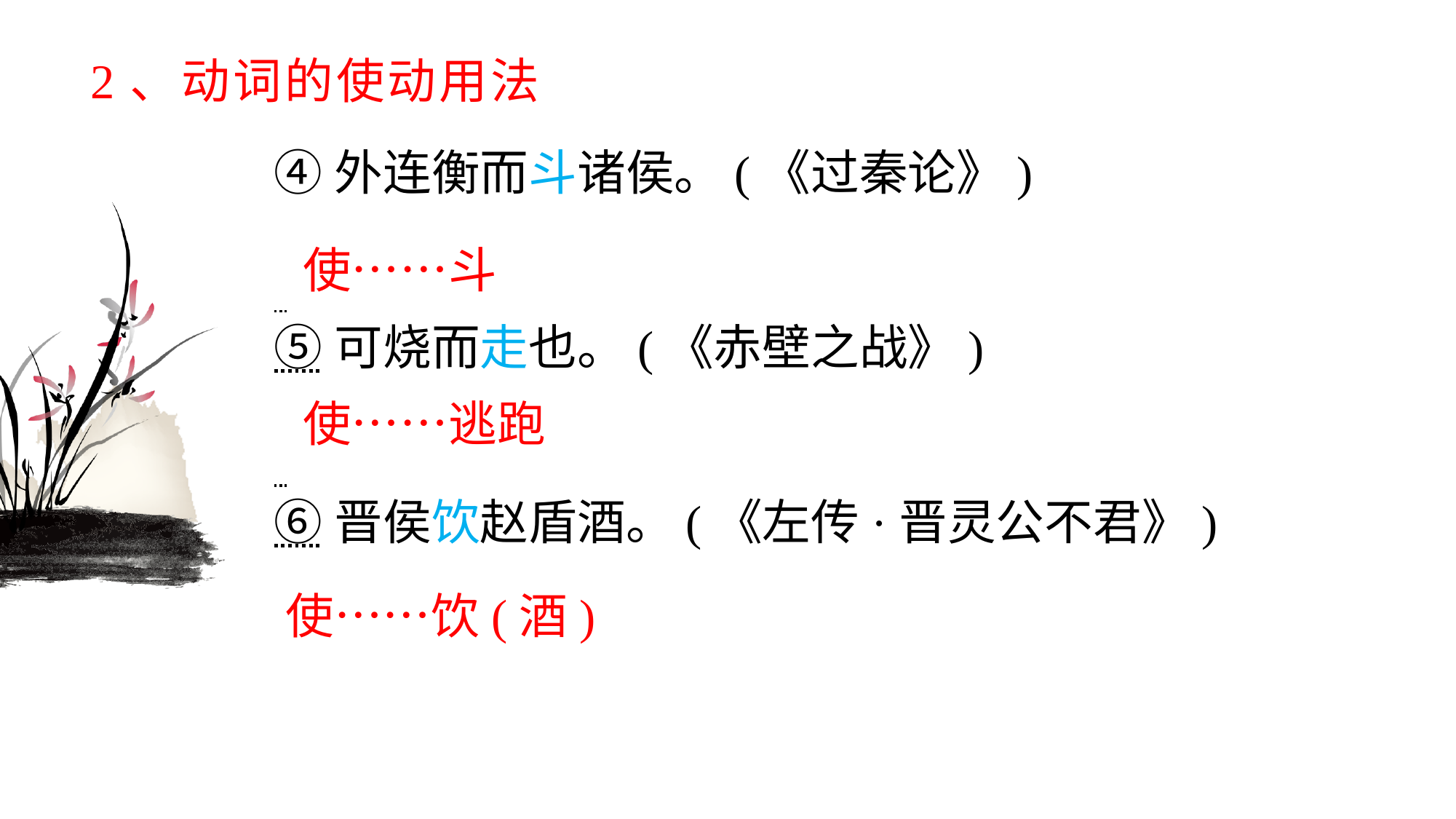

# 2、动词的使动用法
④外连衡而斗诸侯。(《过秦论》)
 ⑤可烧而走也。(《赤壁之战》)
 ⑥晋侯饮赵盾酒。(《左传·晋灵公不君》)
使……斗
使……逃跑
使……饮(酒)